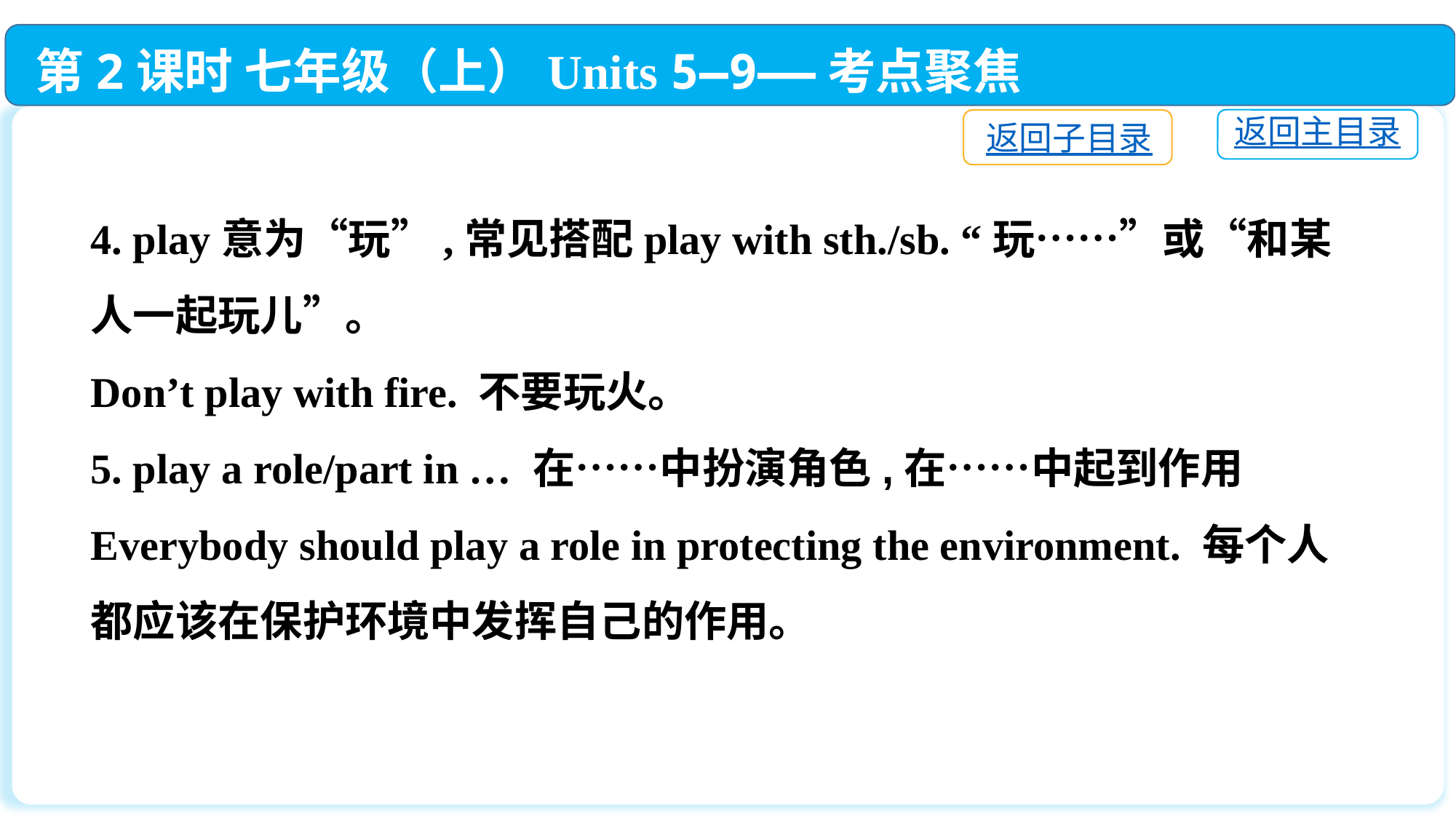

第2课时 七年级（上）Units 5—9——考点聚焦

返回主目录

返回子目录
4. play意为“玩”,常见搭配play with sth./sb. “玩……”或“和某人一起玩儿”。
Don’t play with fire. 不要玩火。
5. play a role/part in … 在……中扮演角色,在……中起到作用
Everybody should play a role in protecting the environment. 每个人都应该在保护环境中发挥自己的作用。